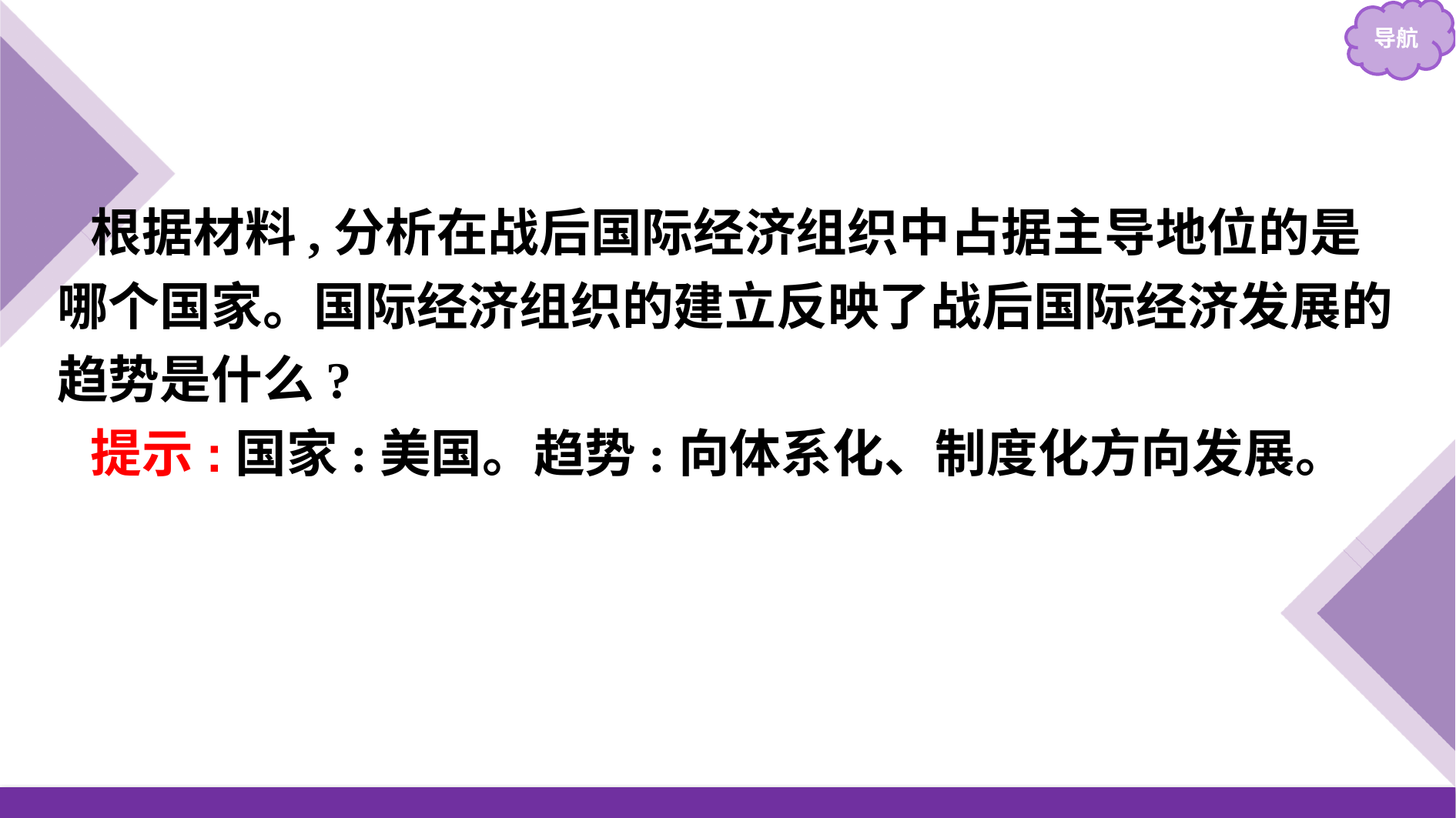

根据材料,分析在战后国际经济组织中占据主导地位的是哪个国家。国际经济组织的建立反映了战后国际经济发展的趋势是什么?
提示:国家:美国。趋势:向体系化、制度化方向发展。